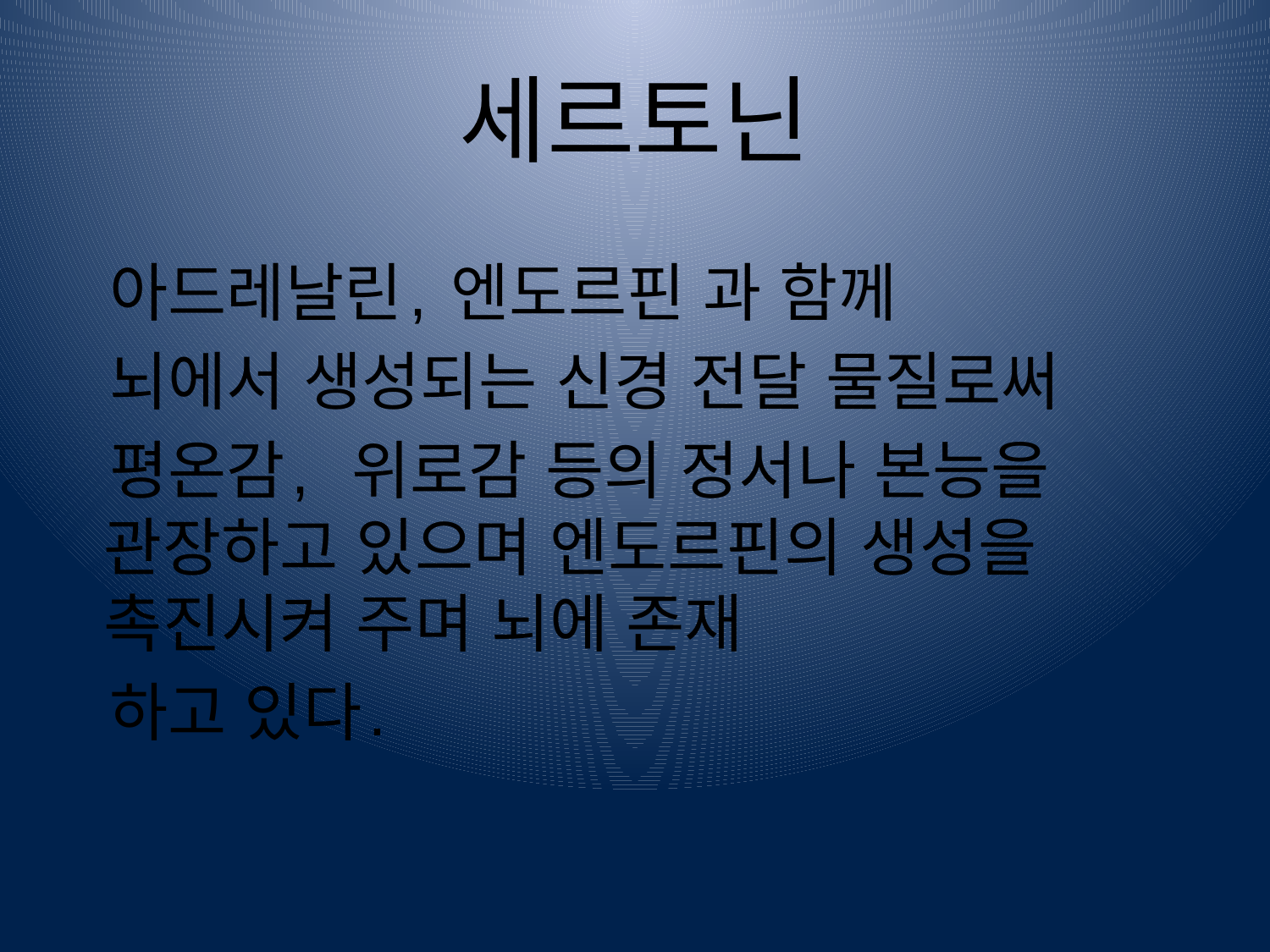

# 세르토닌
  아드레날린, 엔도르핀 과 함께
  뇌에서 생성되는 신경 전달 물질로써
  평온감,  위로감 등의 정서나 본능을 관장하고 있으며 엔도르핀의 생성을 촉진시켜 주며 뇌에 존재
  하고 있다.